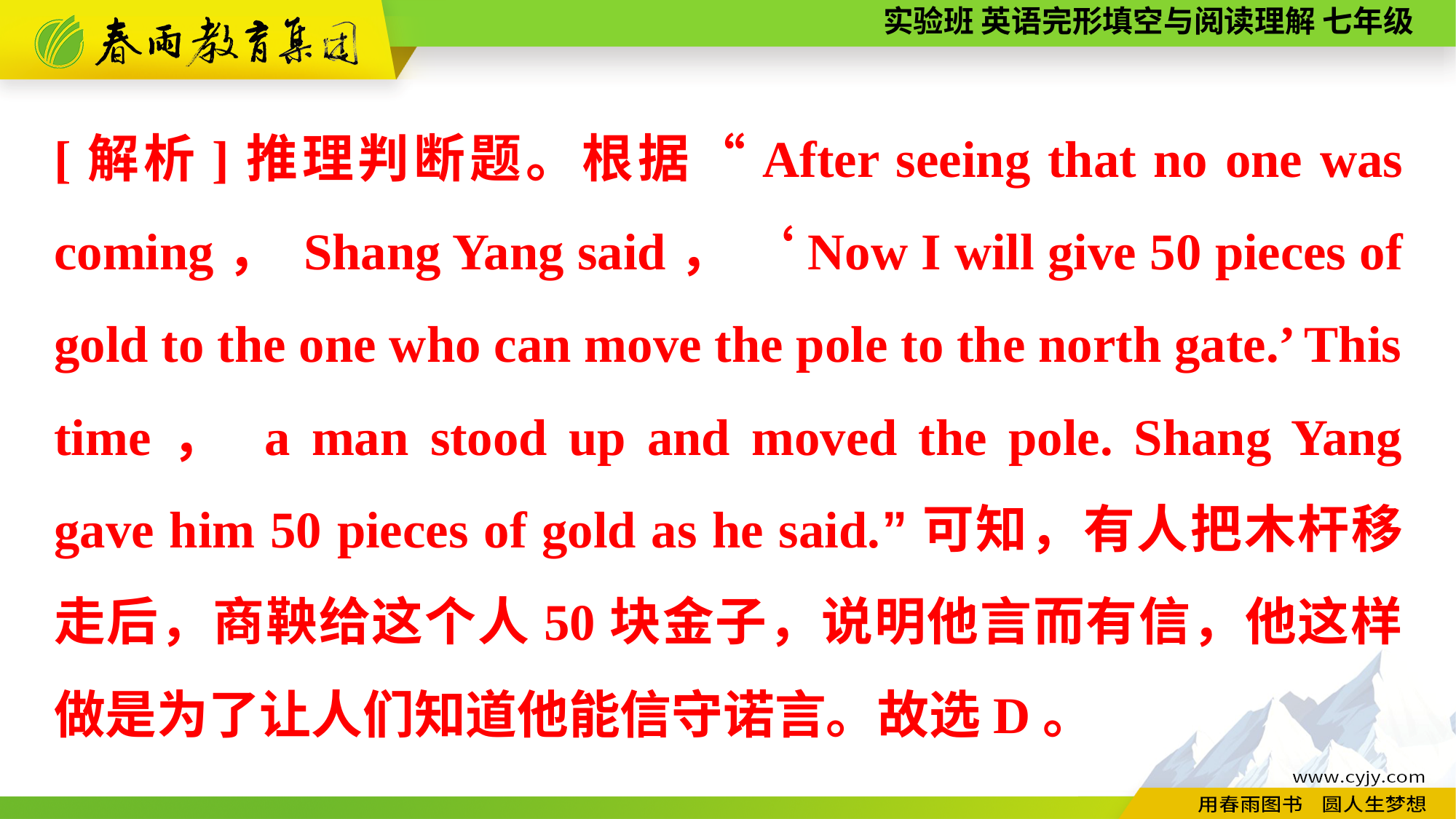

[解析]推理判断题。根据“After seeing that no one was coming， Shang Yang said， ‘Now I will give 50 pieces of gold to the one who can move the pole to the north gate.’ This time， a man stood up and moved the pole. Shang Yang gave him 50 pieces of gold as he said.”可知，有人把木杆移走后，商鞅给这个人50块金子，说明他言而有信，他这样做是为了让人们知道他能信守诺言。故选D。